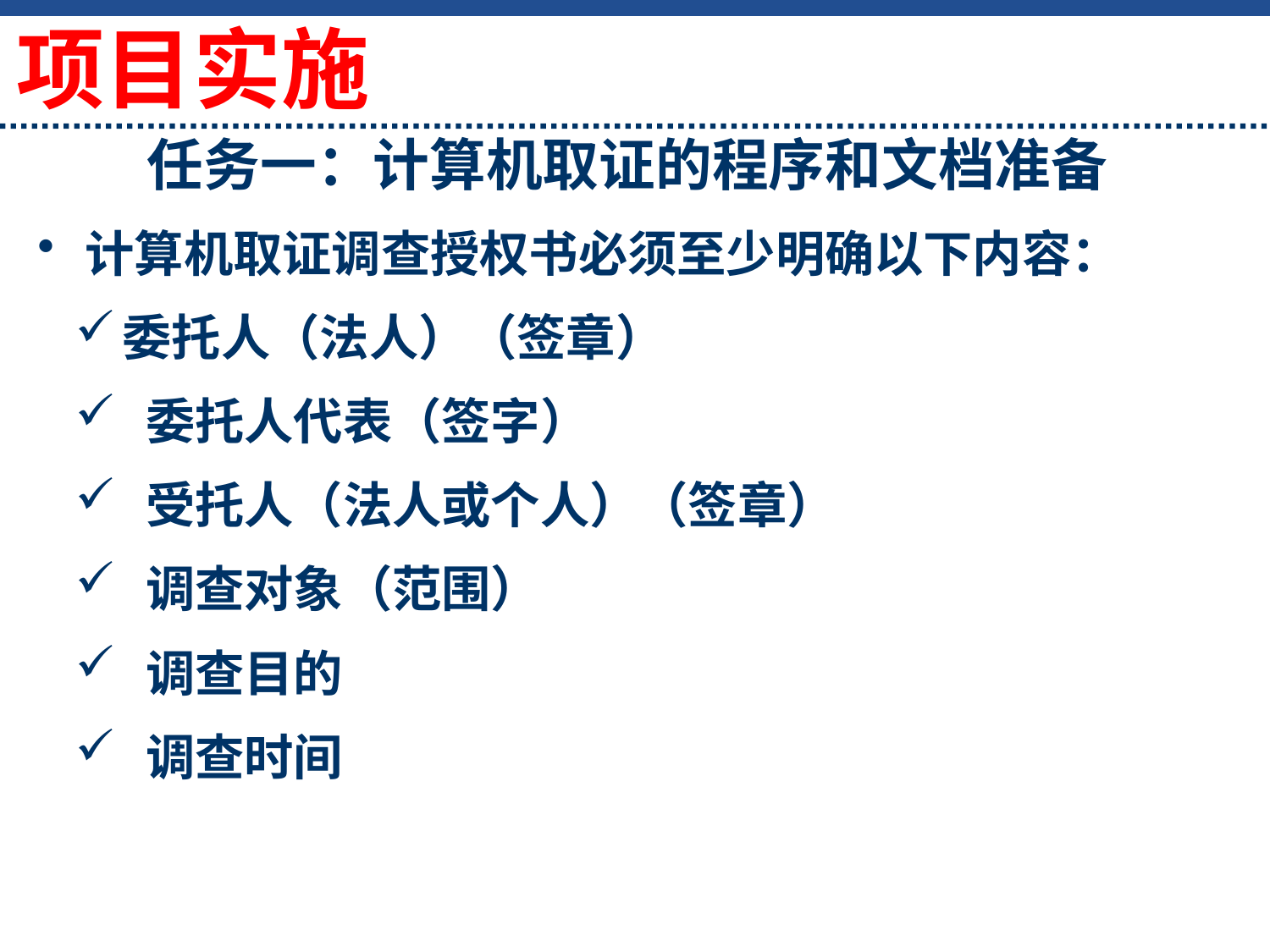

项目实施
# 任务一：计算机取证的程序和文档准备
计算机取证调查授权书必须至少明确以下内容：
委托人（法人）（签章）
 委托人代表（签字）
 受托人（法人或个人）（签章）
 调查对象（范围）
 调查目的
 调查时间